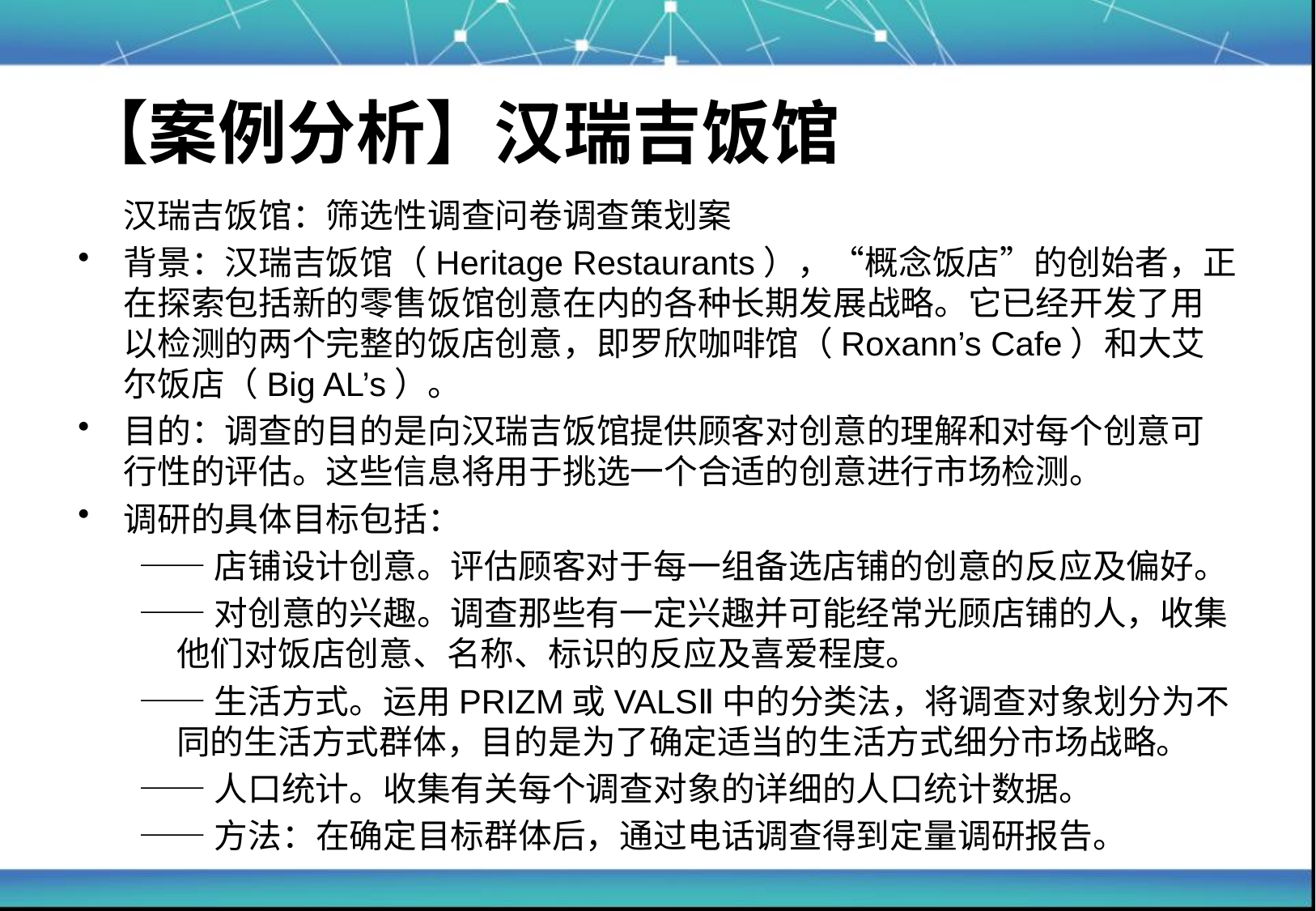

# 【案例分析】汉瑞吉饭馆
     汉瑞吉饭馆：筛选性调查问卷调查策划案
背景：汉瑞吉饭馆（Heritage Restaurants），“概念饭店”的创始者，正在探索包括新的零售饭馆创意在内的各种长期发展战略。它已经开发了用以检测的两个完整的饭店创意，即罗欣咖啡馆（Roxann’s Cafe）和大艾尔饭店（Big AL’s）。
目的：调查的目的是向汉瑞吉饭馆提供顾客对创意的理解和对每个创意可行性的评估。这些信息将用于挑选一个合适的创意进行市场检测。
调研的具体目标包括：
——店铺设计创意。评估顾客对于每一组备选店铺的创意的反应及偏好。
——对创意的兴趣。调查那些有一定兴趣并可能经常光顾店铺的人，收集他们对饭店创意、名称、标识的反应及喜爱程度。
——生活方式。运用PRIZM或VALSⅡ中的分类法，将调查对象划分为不同的生活方式群体，目的是为了确定适当的生活方式细分市场战略。
——人口统计。收集有关每个调查对象的详细的人口统计数据。
——方法：在确定目标群体后，通过电话调查得到定量调研报告。